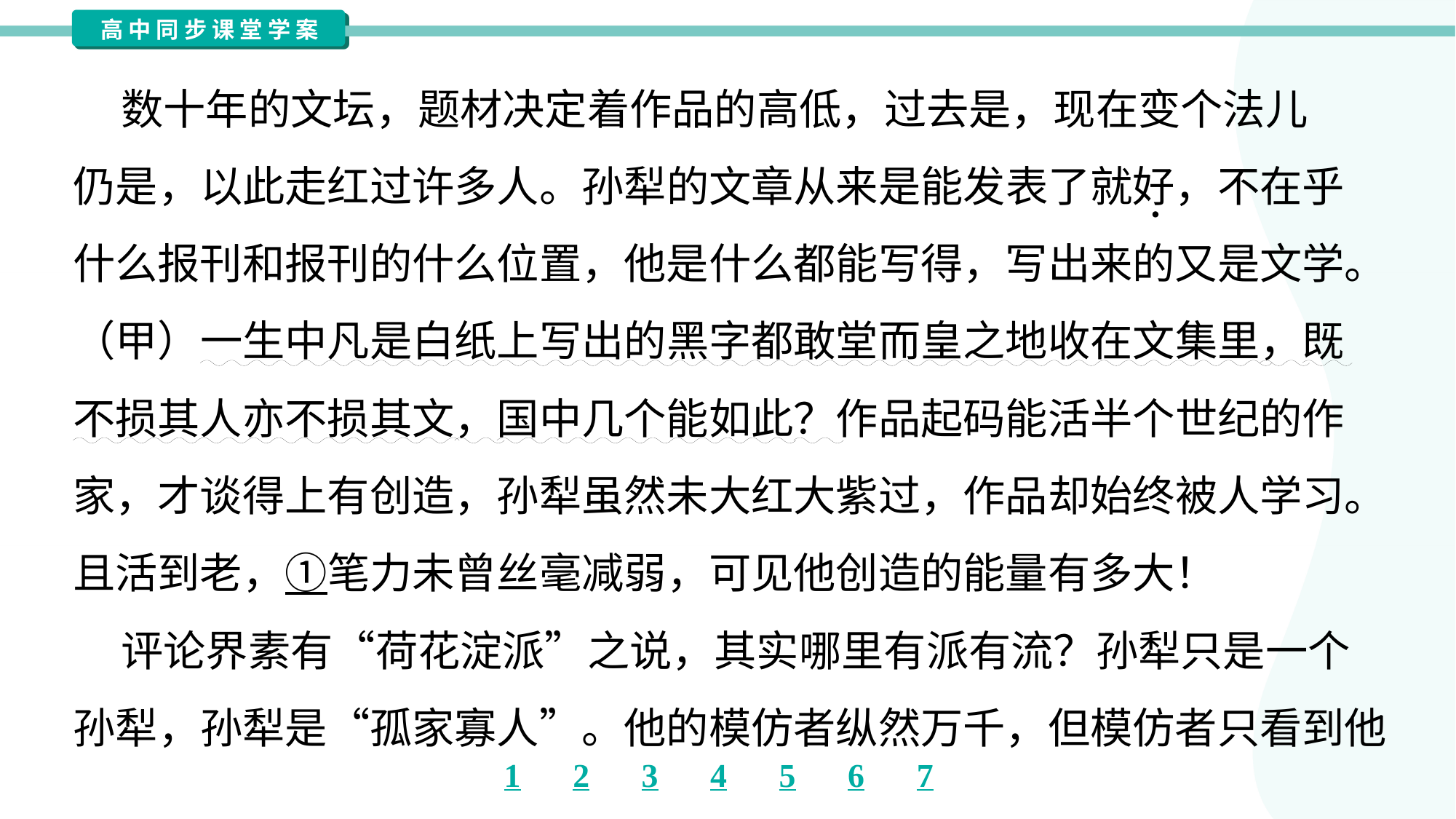

数十年的文坛，题材决定着作品的高低，过去是，现在变个法儿
仍是，以此走红过许多人。孙犁的文章从来是能发表了就好，不在乎
什么报刊和报刊的什么位置，他是什么都能写得，写出来的又是文学。
（甲）一生中凡是白纸上写出的黑字都敢堂而皇之地收在文集里，既
不损其人亦不损其文，国中几个能如此？作品起码能活半个世纪的作
家，才谈得上有创造，孙犁虽然未大红大紫过，作品却始终被人学习。
且活到老，①笔力未曾丝毫减弱，可见他创造的能量有多大！
    评论界素有“荷花淀派”之说，其实哪里有派有流？孙犁只是一个
孙犁，孙犁是“孤家寡人”。他的模仿者纵然万千，但模仿者只看到他